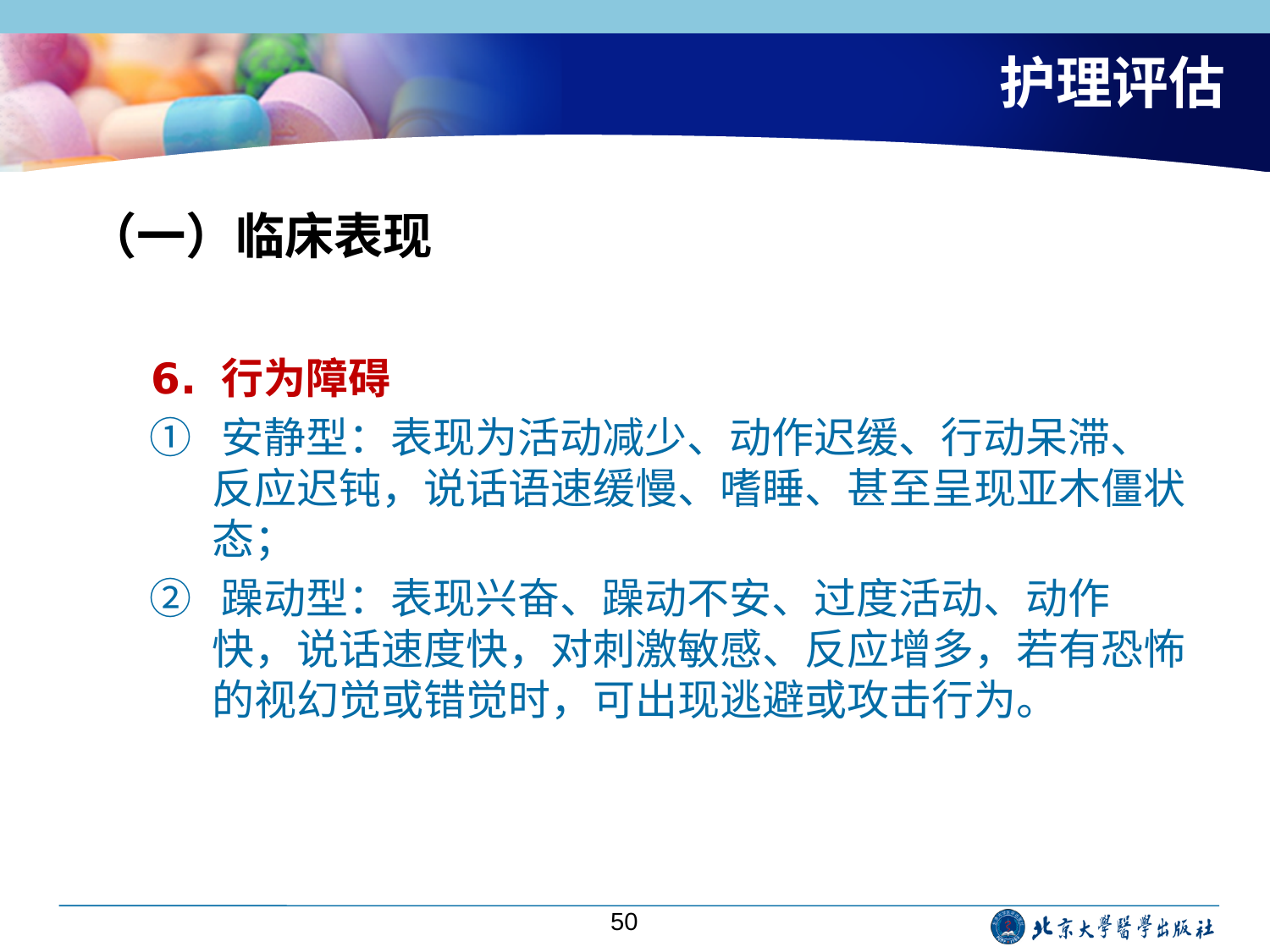

# 护理评估
（一）临床表现

6. 行为障碍
①  安静型：表现为活动减少、动作迟缓、行动呆滞、反应迟钝，说话语速缓慢、嗜睡、甚至呈现亚木僵状态；
②  躁动型：表现兴奋、躁动不安、过度活动、动作快，说话速度快，对刺激敏感、反应增多，若有恐怖的视幻觉或错觉时，可出现逃避或攻击行为。

50